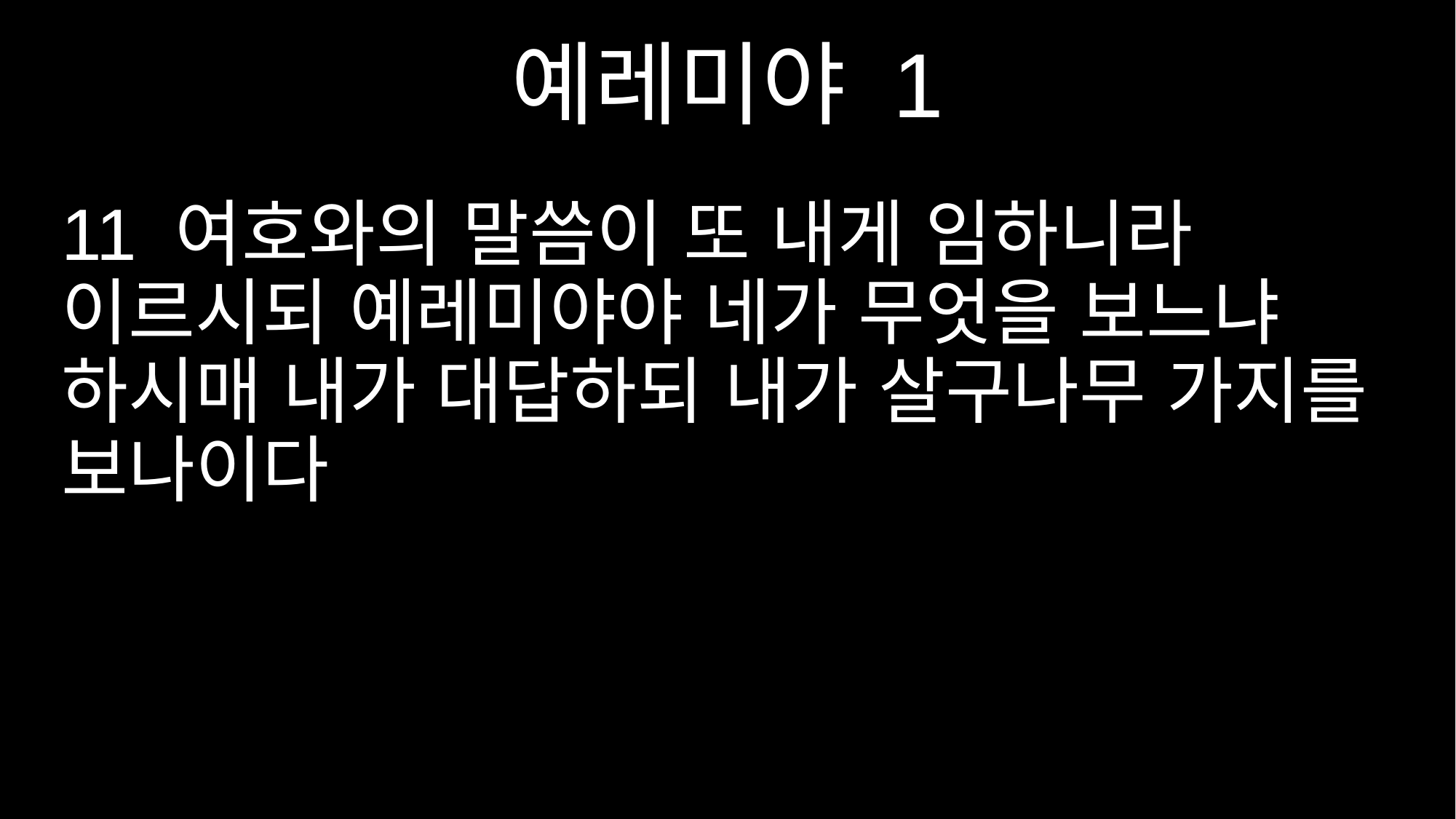

예레미야 1
11 여호와의 말씀이 또 내게 임하니라 이르시되 예레미야야 네가 무엇을 보느냐 하시매 내가 대답하되 내가 살구나무 가지를 보나이다